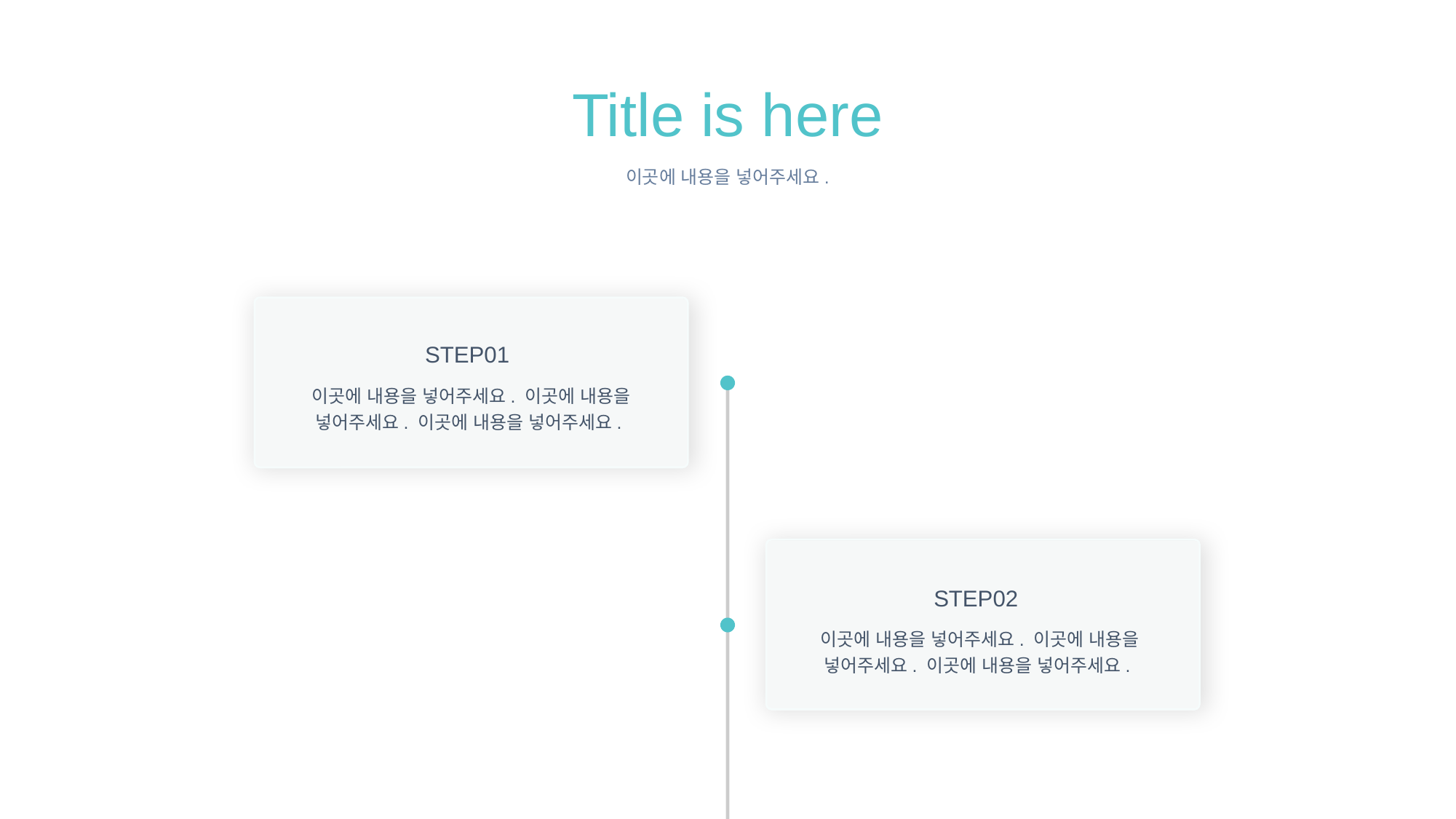

Title is here
이곳에 내용을 넣어주세요.

STEP01
이곳에 내용을 넣어주세요. 이곳에 내용을 넣어주세요. 이곳에 내용을 넣어주세요.

STEP02

이곳에 내용을 넣어주세요. 이곳에 내용을 넣어주세요. 이곳에 내용을 넣어주세요.